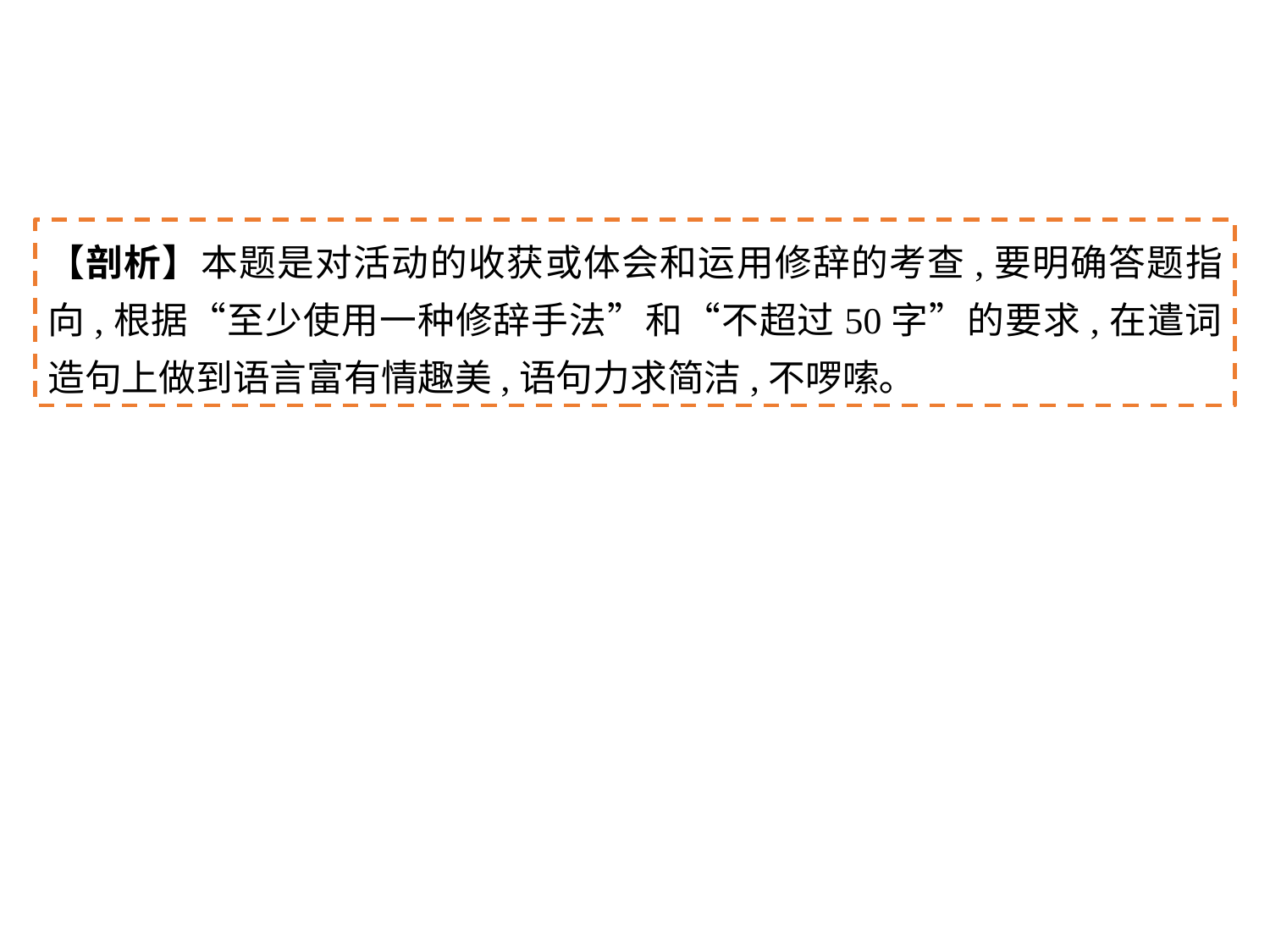

【剖析】本题是对活动的收获或体会和运用修辞的考查,要明确答题指向,根据“至少使用一种修辞手法”和“不超过50字”的要求,在遣词造句上做到语言富有情趣美,语句力求简洁,不啰嗦｡